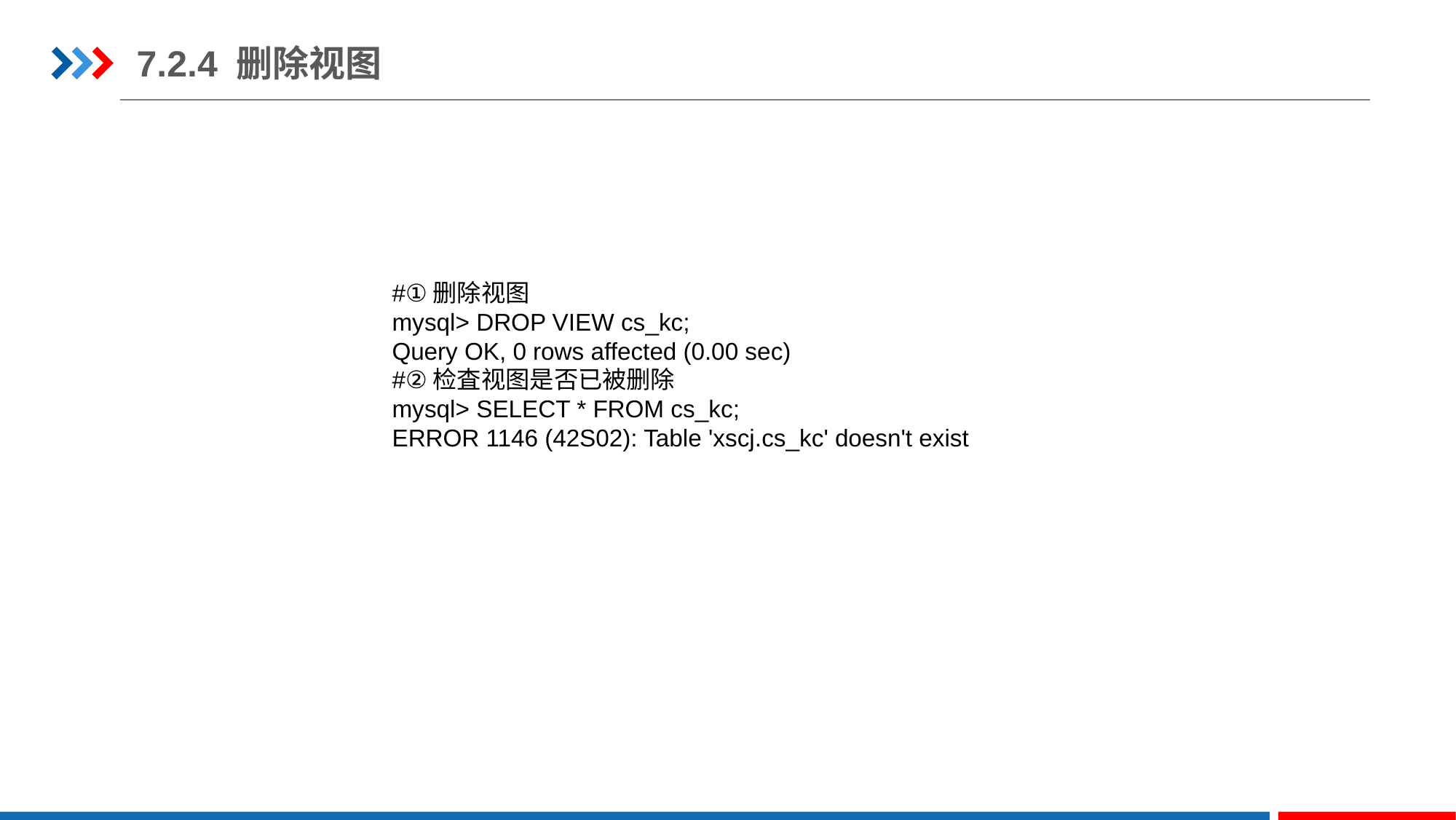

7.2.4 删除视图
#①删除视图
mysql> DROP VIEW cs_kc;
Query OK, 0 rows affected (0.00 sec)
#②检査视图是否已被删除
mysql> SELECT * FROM cs_kc;
ERROR 1146 (42S02): Table 'xscj.cs_kc' doesn't exist